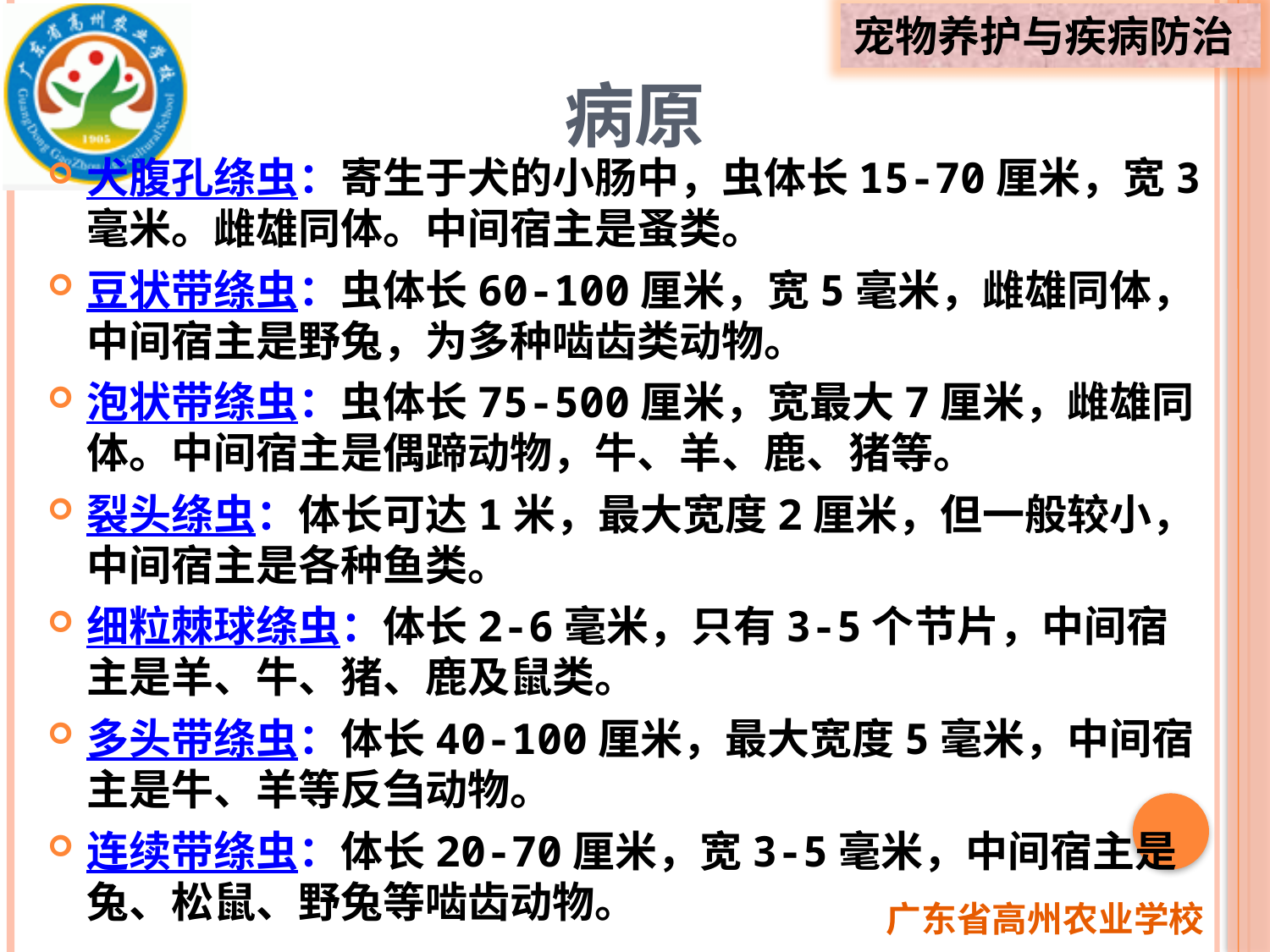

# 病原
犬腹孔绦虫：寄生于犬的小肠中，虫体长15-70厘米，宽3毫米。雌雄同体。中间宿主是蚤类。
豆状带绦虫：虫体长60-100厘米，宽5毫米，雌雄同体，中间宿主是野兔，为多种啮齿类动物。
泡状带绦虫：虫体长75-500厘米，宽最大7厘米，雌雄同体。中间宿主是偶蹄动物，牛、羊、鹿、猪等。
裂头绦虫：体长可达1米，最大宽度2厘米，但一般较小，中间宿主是各种鱼类。
细粒棘球绦虫：体长2-6毫米，只有3-5个节片，中间宿主是羊、牛、猪、鹿及鼠类。
多头带绦虫：体长40-100厘米，最大宽度5毫米，中间宿主是牛、羊等反刍动物。
连续带绦虫：体长20-70厘米，宽3-5毫米，中间宿主是兔、松鼠、野兔等啮齿动物。